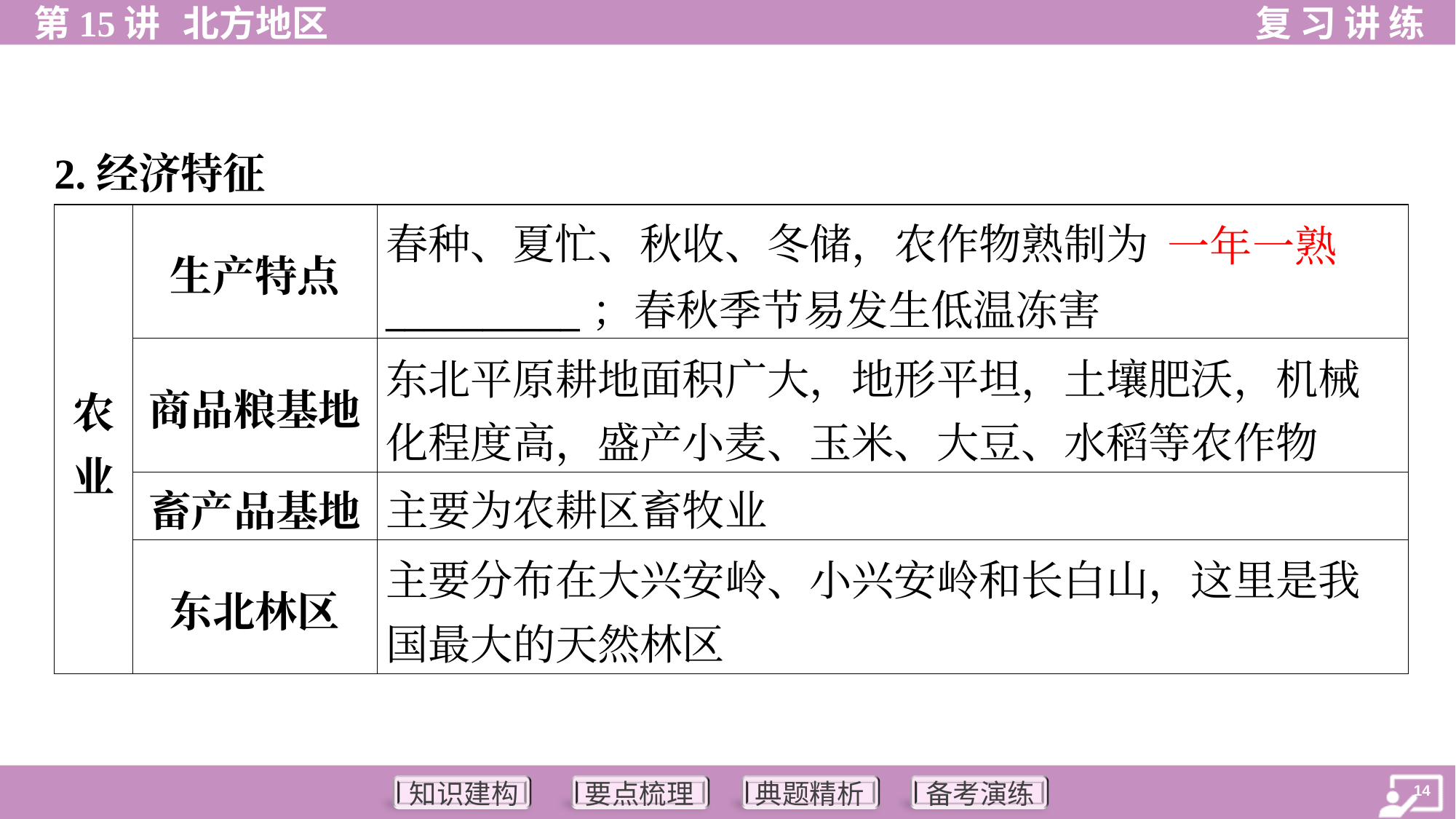

2.经济特征
| 农 业 | 生产特点 | 春种、夏忙、秋收、冬储，农作物熟制为\_\_\_\_\_\_\_\_\_\_；春秋季节易发生低温冻害 |
| --- | --- | --- |
|  | 商品粮基地 | 东北平原耕地面积广大，地形平坦，土壤肥沃，机械 化程度高，盛产小麦、玉米、大豆、水稻等农作物 |
|  | 畜产品基地 | 主要为农耕区畜牧业 |
|  | 东北林区 | 主要分布在大兴安岭、小兴安岭和长白山，这里是我 国最大的天然林区 |
一年一熟